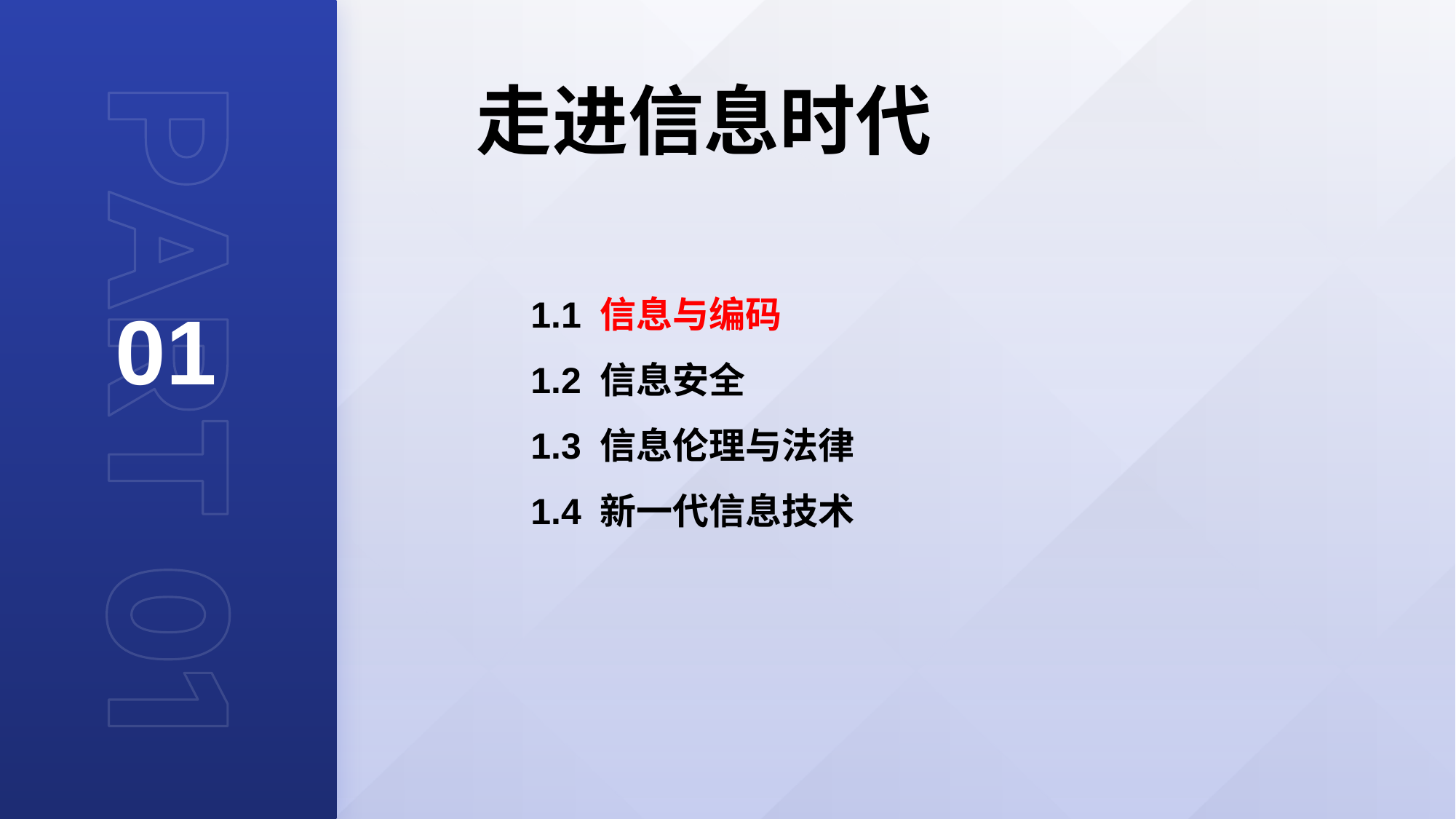

走进信息时代

01
1.1 信息与编码
1.2 信息安全
1.3 信息伦理与法律
1.4 新一代信息技术